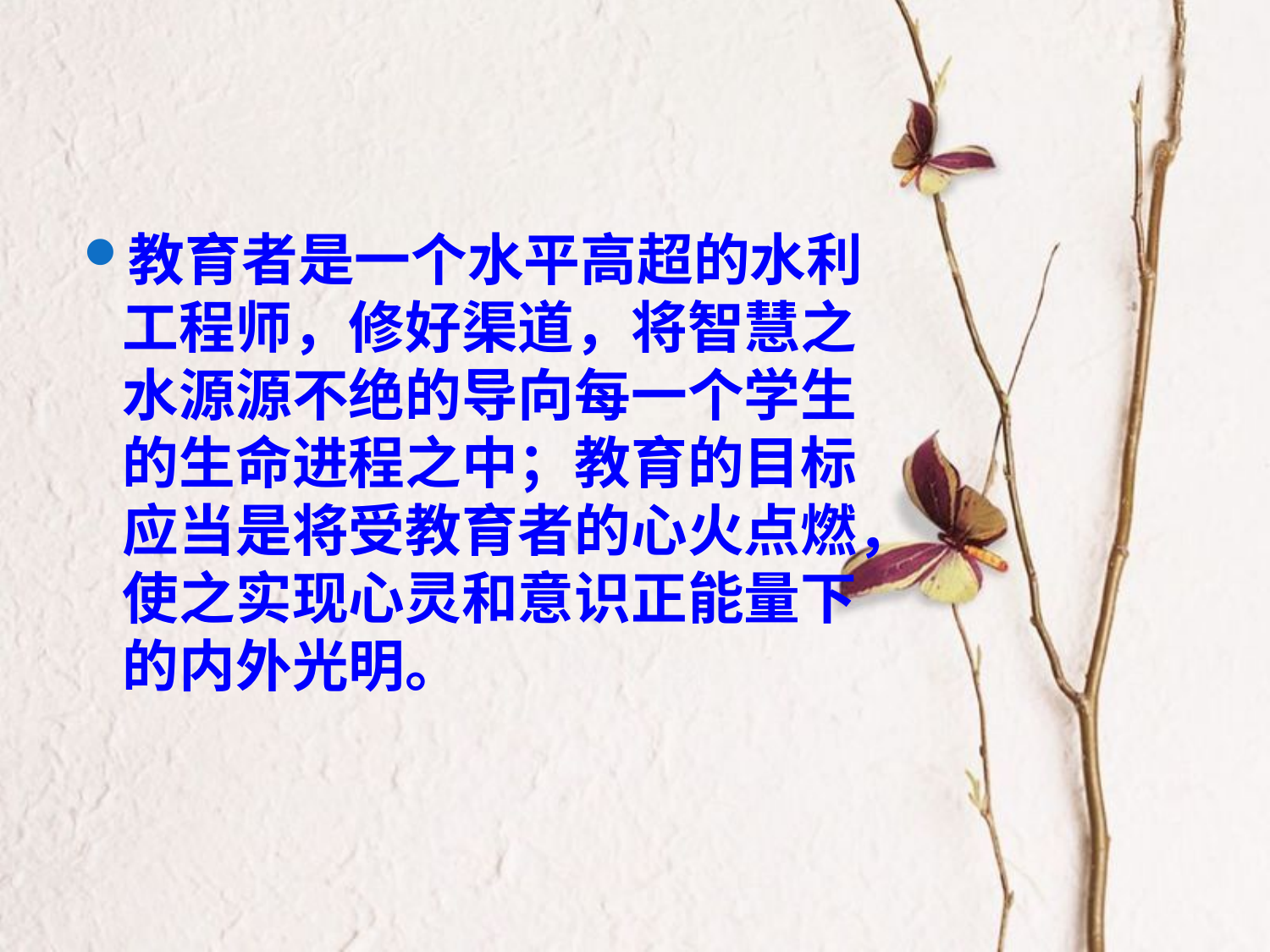

#
教育者是一个水平高超的水利工程师，修好渠道，将智慧之水源源不绝的导向每一个学生的生命进程之中；教育的目标应当是将受教育者的心火点燃，使之实现心灵和意识正能量下的内外光明。